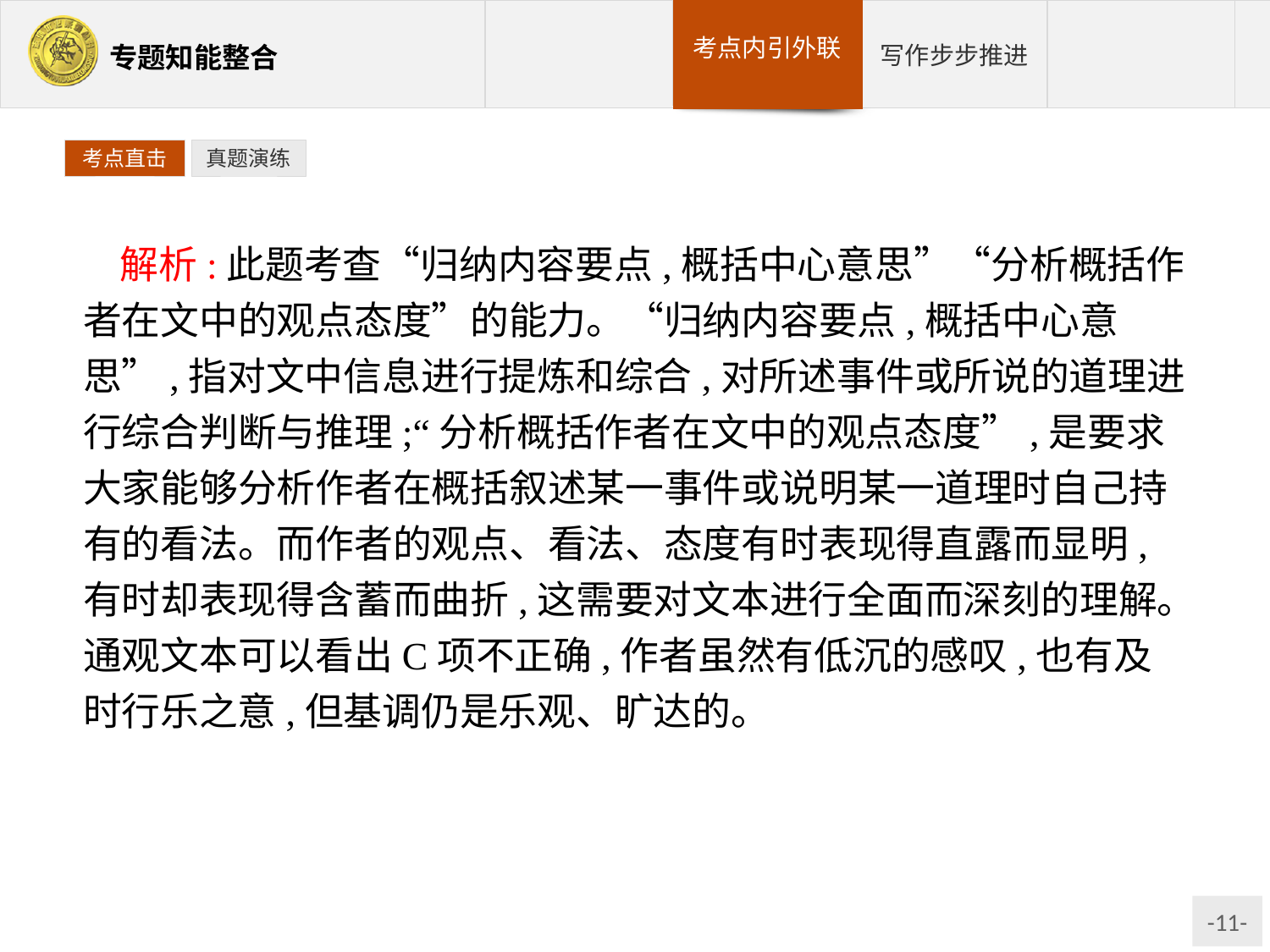

考点直击
真题演练
解析:此题考查“归纳内容要点,概括中心意思”“分析概括作者在文中的观点态度”的能力。“归纳内容要点,概括中心意思”,指对文中信息进行提炼和综合,对所述事件或所说的道理进行综合判断与推理;“分析概括作者在文中的观点态度”,是要求大家能够分析作者在概括叙述某一事件或说明某一道理时自己持有的看法。而作者的观点、看法、态度有时表现得直露而显明,有时却表现得含蓄而曲折,这需要对文本进行全面而深刻的理解。通观文本可以看出C项不正确,作者虽然有低沉的感叹,也有及时行乐之意,但基调仍是乐观、旷达的。
答案:C